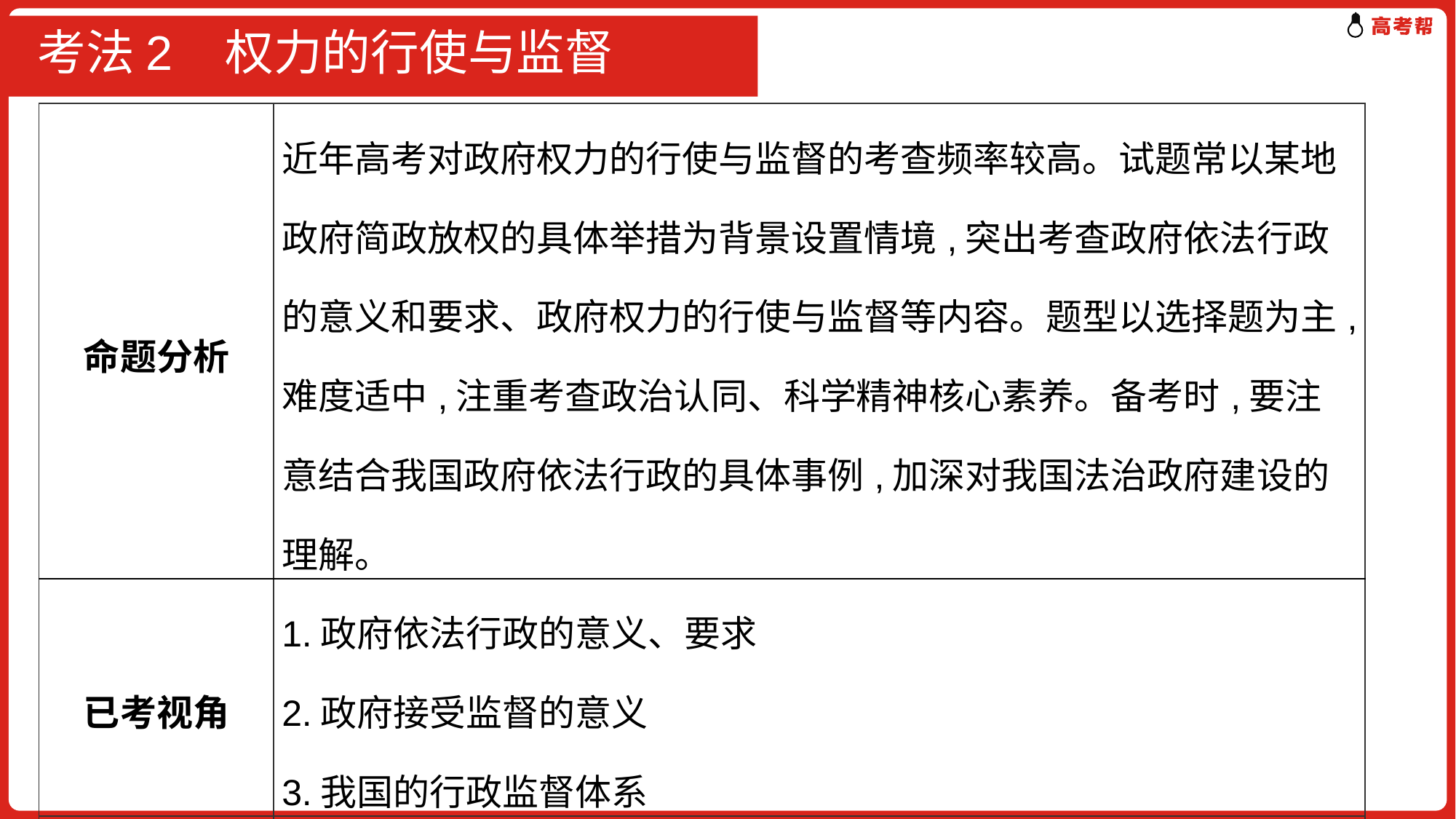

# 考法2   权力的行使与监督
| 命题分析 | 近年高考对政府权力的行使与监督的考查频率较高。试题常以某地政府简政放权的具体举措为背景设置情境,突出考查政府依法行政的意义和要求、政府权力的行使与监督等内容。题型以选择题为主,难度适中,注重考查政治认同、科学精神核心素养。备考时,要注意结合我国政府依法行政的具体事例,加深对我国法治政府建设的理解。 |
| --- | --- |
| 已考视角 | 1.政府依法行政的意义、要求 2.政府接受监督的意义 3.我国的行政监督体系 |
| 预测视角 | 1.政府依法行政的意义 2.政府如何坚持依法决策、科学决策、民主决策 |